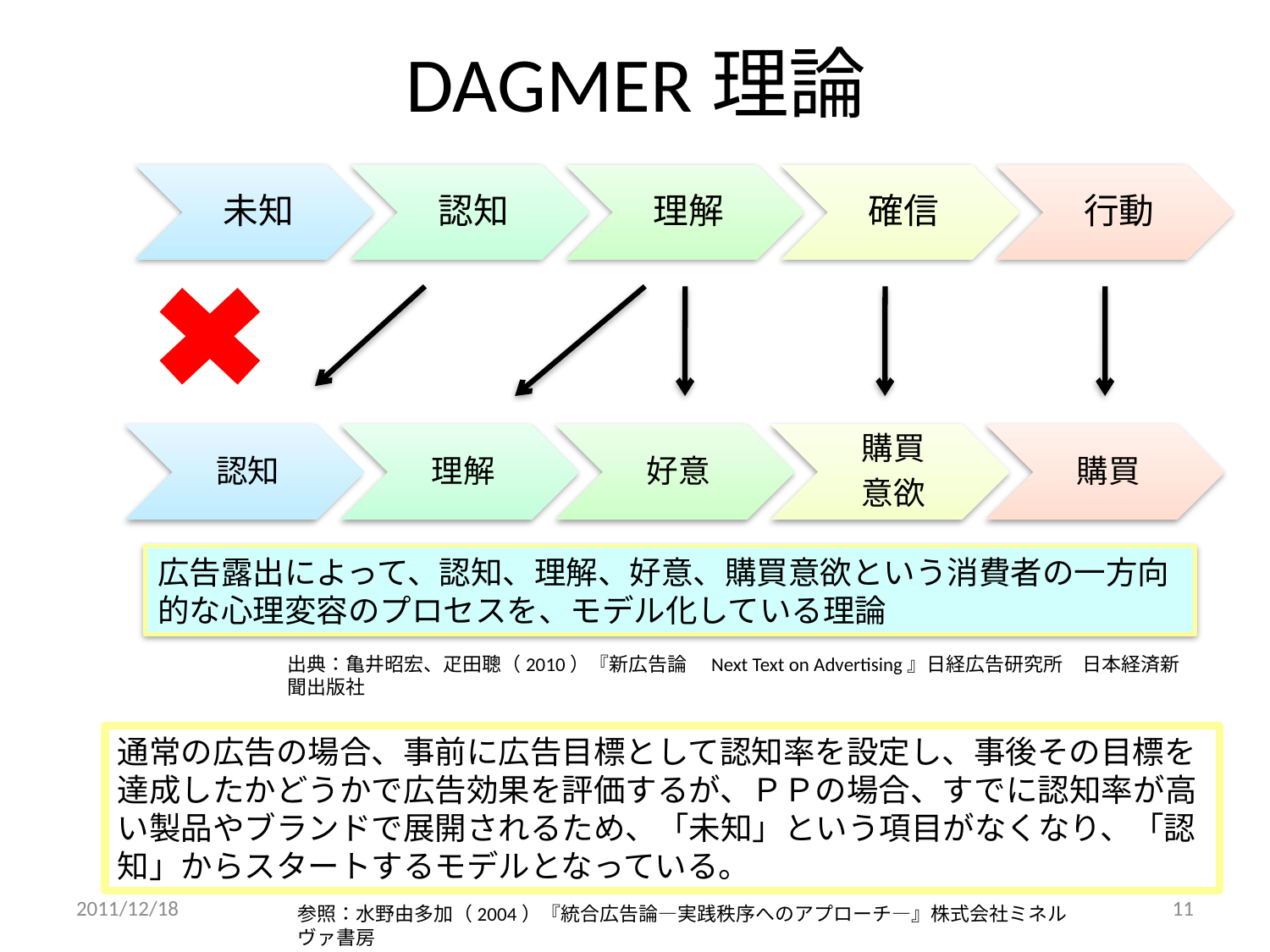

# DAGMER理論
未知
認知
理解
確信
行動

認知
理解
好意
購買
意欲
購買
広告露出によって、認知、理解、好意、購買意欲という消費者の一方向的な心理変容のプロセスを、モデル化している理論
出典：亀井昭宏、疋田聰（2010）『新広告論　Next Text on Advertising』日経広告研究所　日本経済新聞出版社
通常の広告の場合、事前に広告目標として認知率を設定し、事後その目標を達成したかどうかで広告効果を評価するが、ＰＰの場合、すでに認知率が高い製品やブランドで展開されるため、「未知」という項目がなくなり、「認知」からスタートするモデルとなっている。
2011/12/18
11
参照：水野由多加（2004）『統合広告論―実践秩序へのアプローチ―』株式会社ミネルヴァ書房